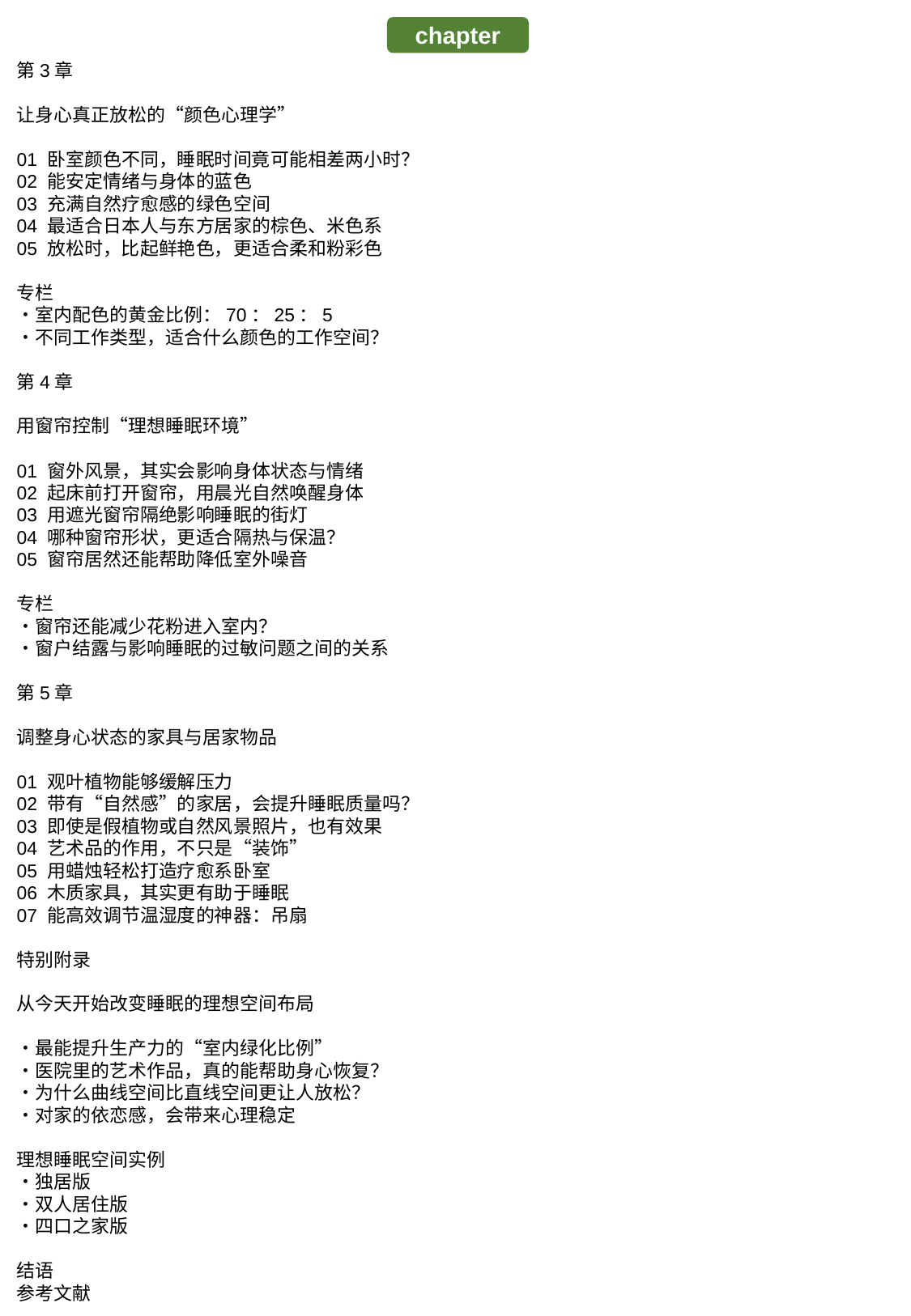

chapter
第3章

让身心真正放松的“颜色心理学”

01 卧室颜色不同，睡眠时间竟可能相差两小时？
02 能安定情绪与身体的蓝色
03 充满自然疗愈感的绿色空间
04 最适合日本人与东方居家的棕色、米色系
05 放松时，比起鲜艳色，更适合柔和粉彩色

专栏
・室内配色的黄金比例：70：25：5
・不同工作类型，适合什么颜色的工作空间？

第4章

用窗帘控制“理想睡眠环境”

01 窗外风景，其实会影响身体状态与情绪
02 起床前打开窗帘，用晨光自然唤醒身体
03 用遮光窗帘隔绝影响睡眠的街灯
04 哪种窗帘形状，更适合隔热与保温？
05 窗帘居然还能帮助降低室外噪音

专栏
・窗帘还能减少花粉进入室内？
・窗户结露与影响睡眠的过敏问题之间的关系

第5章

调整身心状态的家具与居家物品

01 观叶植物能够缓解压力
02 带有“自然感”的家居，会提升睡眠质量吗？
03 即使是假植物或自然风景照片，也有效果
04 艺术品的作用，不只是“装饰”
05 用蜡烛轻松打造疗愈系卧室
06 木质家具，其实更有助于睡眠
07 能高效调节温湿度的神器：吊扇

特别附录

从今天开始改变睡眠的理想空间布局

・最能提升生产力的“室内绿化比例”
・医院里的艺术作品，真的能帮助身心恢复？
・为什么曲线空间比直线空间更让人放松？
・对家的依恋感，会带来心理稳定

理想睡眠空间实例
・独居版
・双人居住版
・四口之家版

结语
参考文献